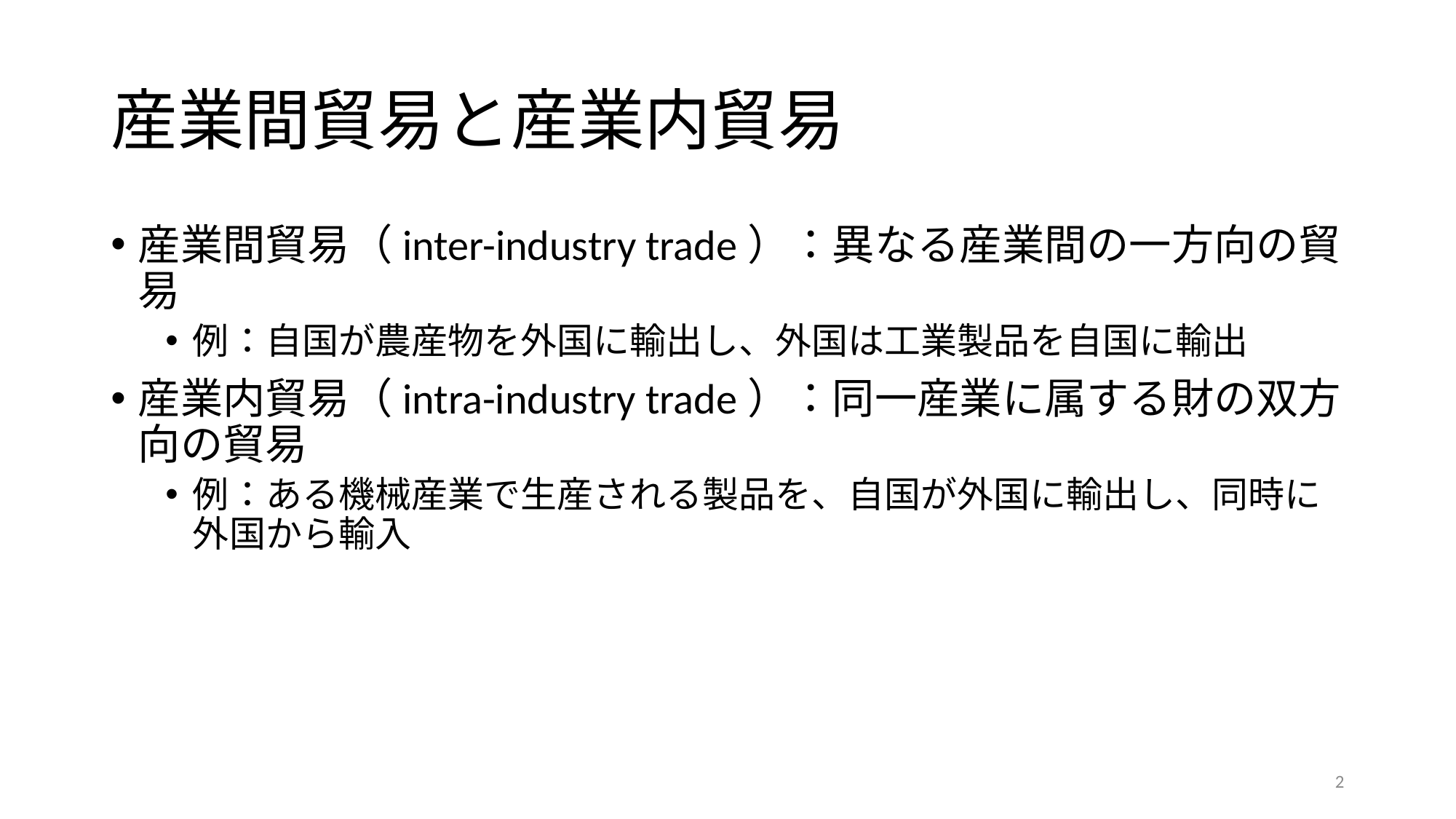

# 産業間貿易と産業内貿易
産業間貿易（inter-industry trade）：異なる産業間の一方向の貿易
例：自国が農産物を外国に輸出し、外国は工業製品を自国に輸出
産業内貿易（intra-industry trade）：同一産業に属する財の双方向の貿易
例：ある機械産業で生産される製品を、自国が外国に輸出し、同時に外国から輸入
2